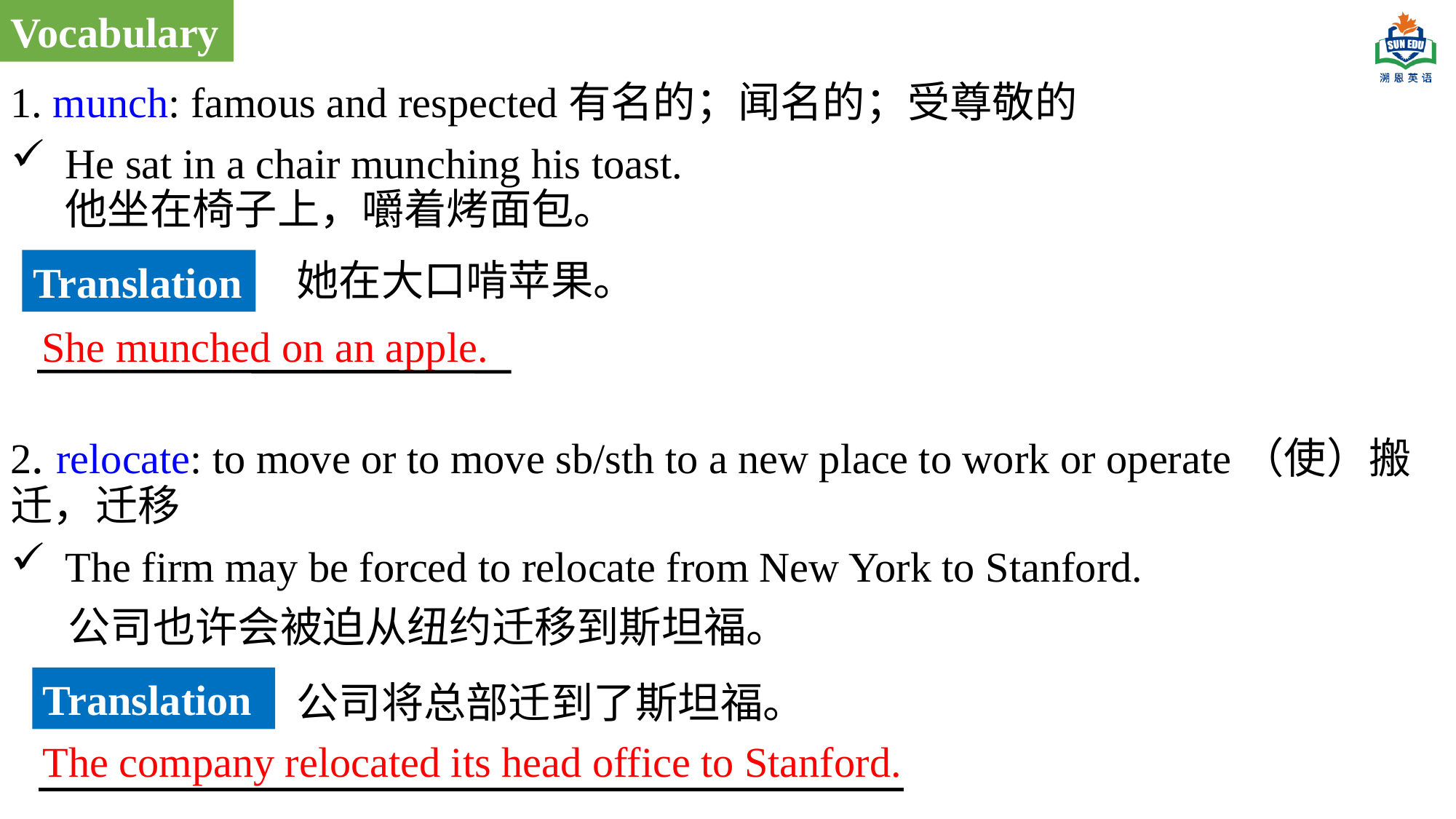

Vocabulary
1. munch: famous and respected有名的；闻名的；受尊敬的
He sat in a chair munching his toast.                                                                   他坐在椅子上，嚼着烤面包。

2. relocate: to move or to move sb/sth to a new place to work or operate（使）搬迁，迁移
The firm may be forced to relocate from New York to Stanford.
     公司也许会被迫从纽约迁移到斯坦福。
她在大口啃苹果。
Translation
She munched on an apple.
Translation
公司将总部迁到了斯坦福。
The company relocated its head office to Stanford.